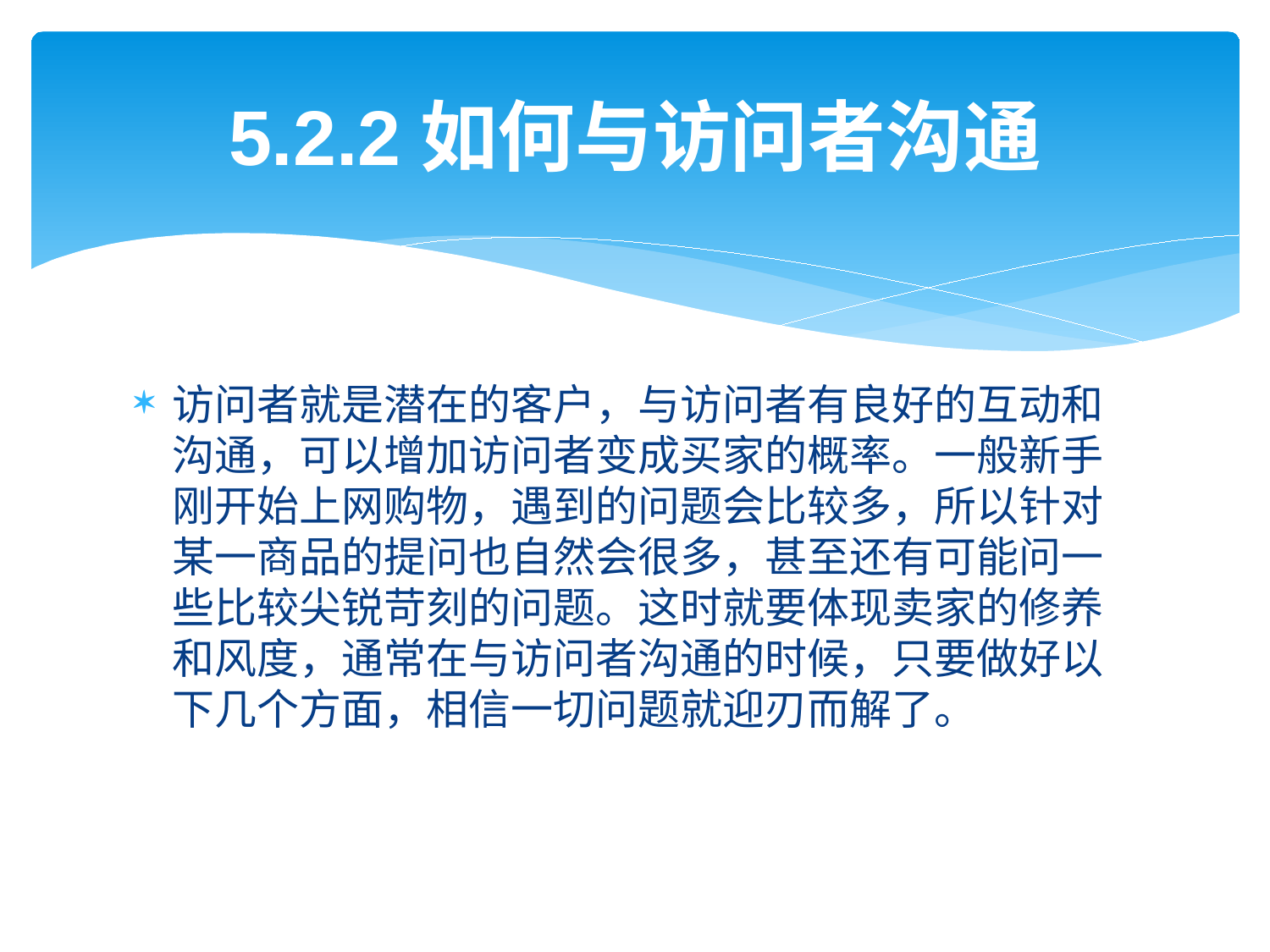

# 5.2.2如何与访问者沟通
访问者就是潜在的客户，与访问者有良好的互动和沟通，可以增加访问者变成买家的概率。一般新手刚开始上网购物，遇到的问题会比较多，所以针对某一商品的提问也自然会很多，甚至还有可能问一些比较尖锐苛刻的问题。这时就要体现卖家的修养和风度，通常在与访问者沟通的时候，只要做好以下几个方面，相信一切问题就迎刃而解了。